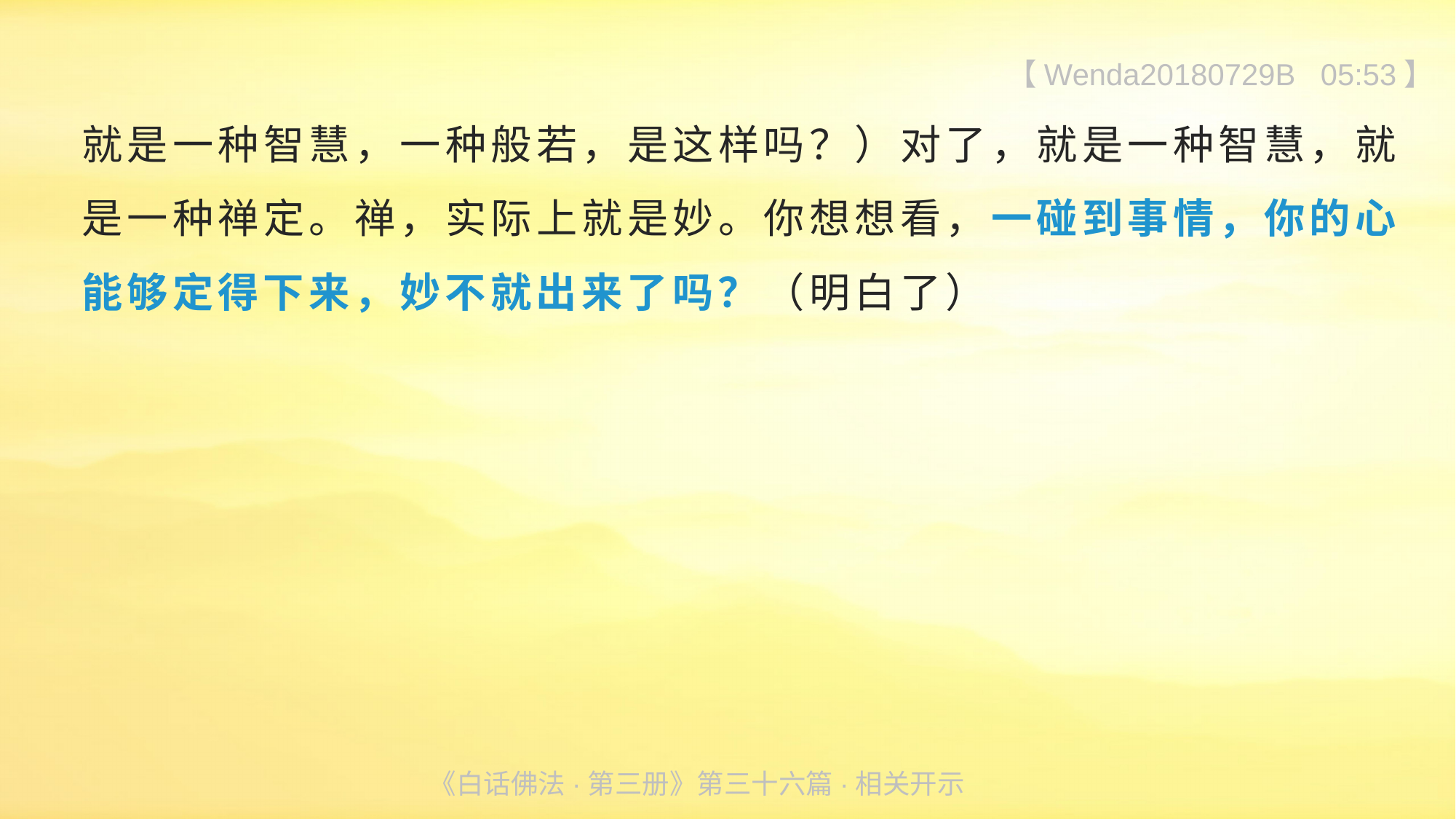

【Wenda20180729B   05:53】
就是一种智慧，一种般若，是这样吗？）对了，就是一种智慧，就是一种禅定。禅，实际上就是妙。你想想看，一碰到事情，你的心能够定得下来，妙不就出来了吗？（明白了）
《白话佛法·第三册》第三十六篇·相关开示